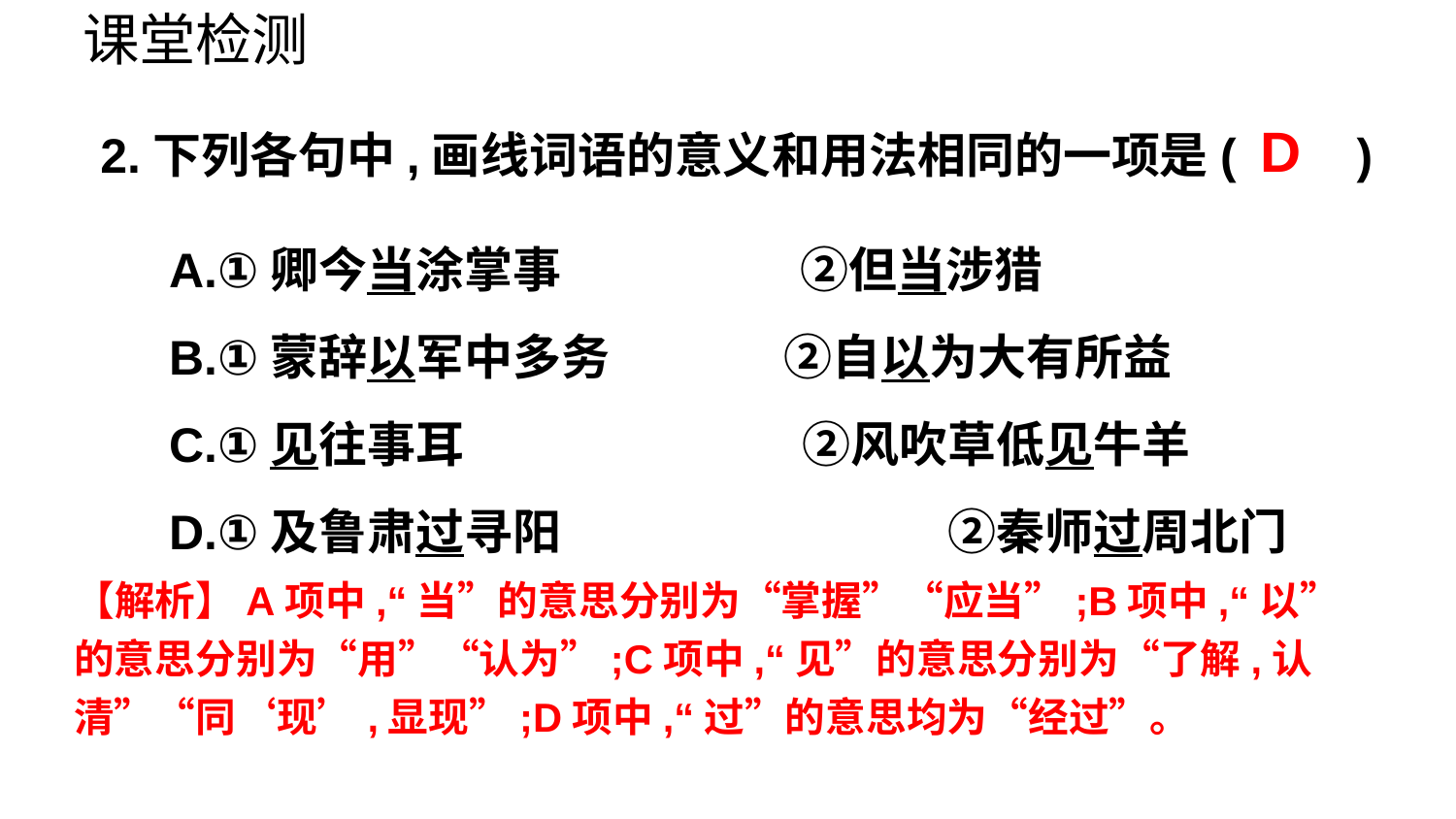

课堂检测
2.下列各句中,画线词语的意义和用法相同的一项是(　　)
D
A.①卿今当涂掌事　　             ②但当涉猎
B.①蒙辞以军中多务　	   ②自以为大有所益
C.①见往事耳　　	                  ②风吹草低见牛羊
D.①及鲁肃过寻阳　	                  ②秦师过周北门
【解析】A项中,“当”的意思分别为“掌握”“应当”;B项中,“以”的意思分别为“用”“认为”;C项中,“见”的意思分别为“了解,认清”“同‘现’,显现”;D项中,“过”的意思均为“经过”。